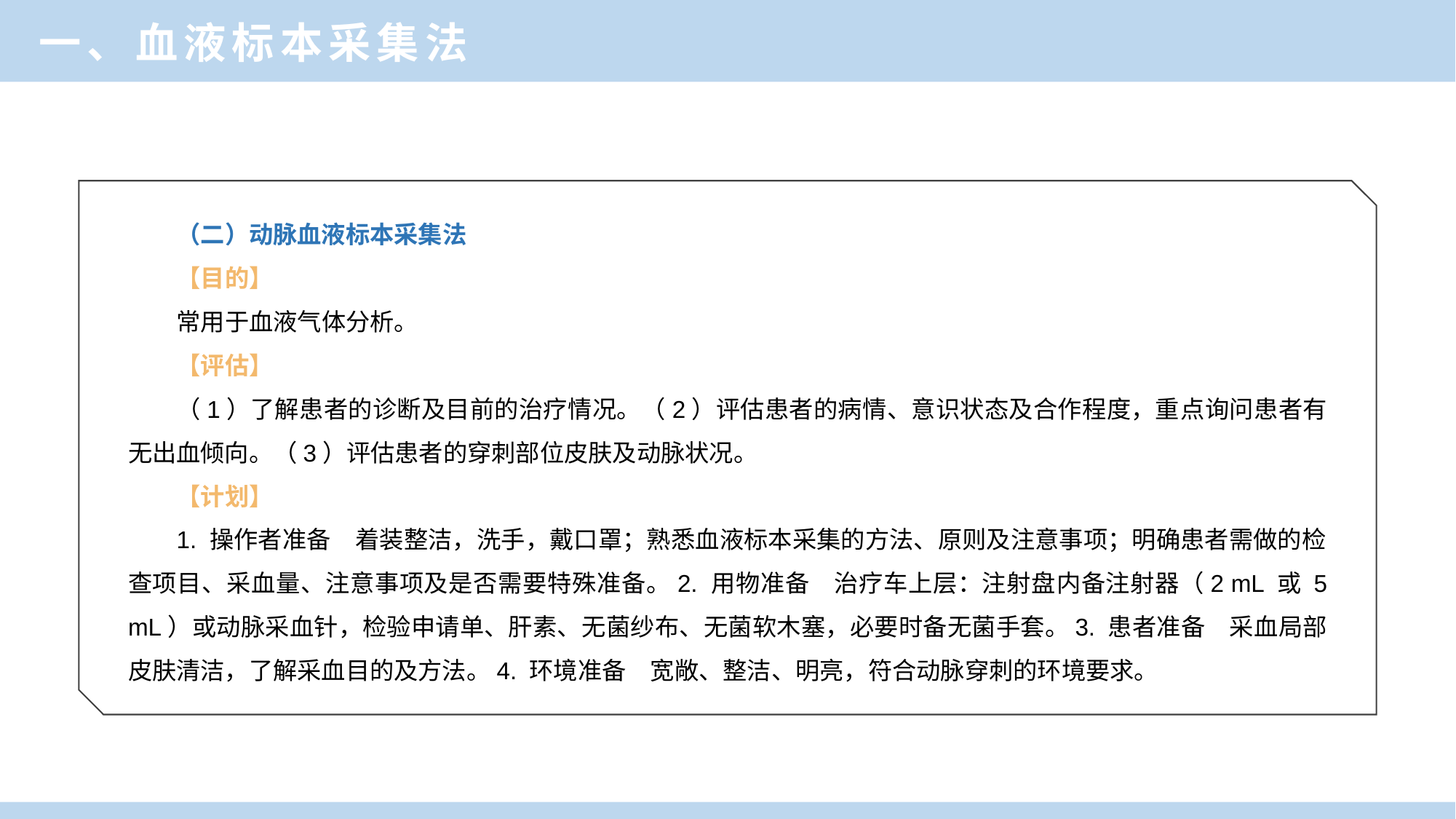

一、血液标本采集法

（二）动脉血液标本采集法
【目的】
常用于血液气体分析。
【评估】
（1）了解患者的诊断及目前的治疗情况。（2）评估患者的病情、意识状态及合作程度，重点询问患者有无出血倾向。（3）评估患者的穿刺部位皮肤及动脉状况。
【计划】
1. 操作者准备　着装整洁，洗手，戴口罩；熟悉血液标本采集的方法、原则及注意事项；明确患者需做的检查项目、采血量、注意事项及是否需要特殊准备。2. 用物准备　治疗车上层：注射盘内备注射器（2 mL 或 5 mL）或动脉采血针，检验申请单、肝素、无菌纱布、无菌软木塞，必要时备无菌手套。3. 患者准备　采血局部皮肤清洁，了解采血目的及方法。4. 环境准备　宽敞、整洁、明亮，符合动脉穿刺的环境要求。